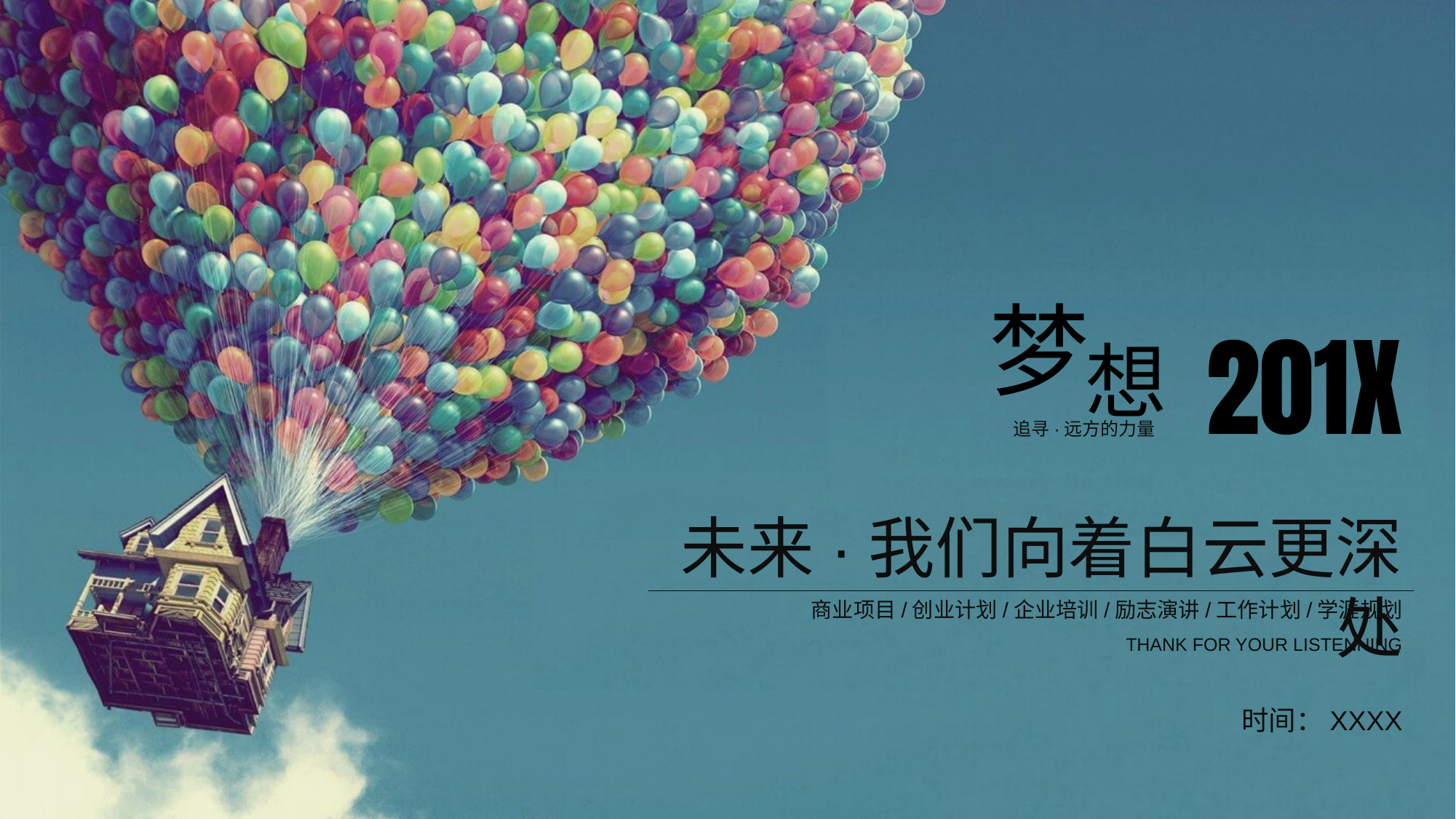

梦
想
追寻·远方的力量
201X
未来·我们向着白云更深处
商业项目/创业计划/企业培训/励志演讲/工作计划/学涯规划
THANK FOR YOUR LISTENNING
时间：XXXX